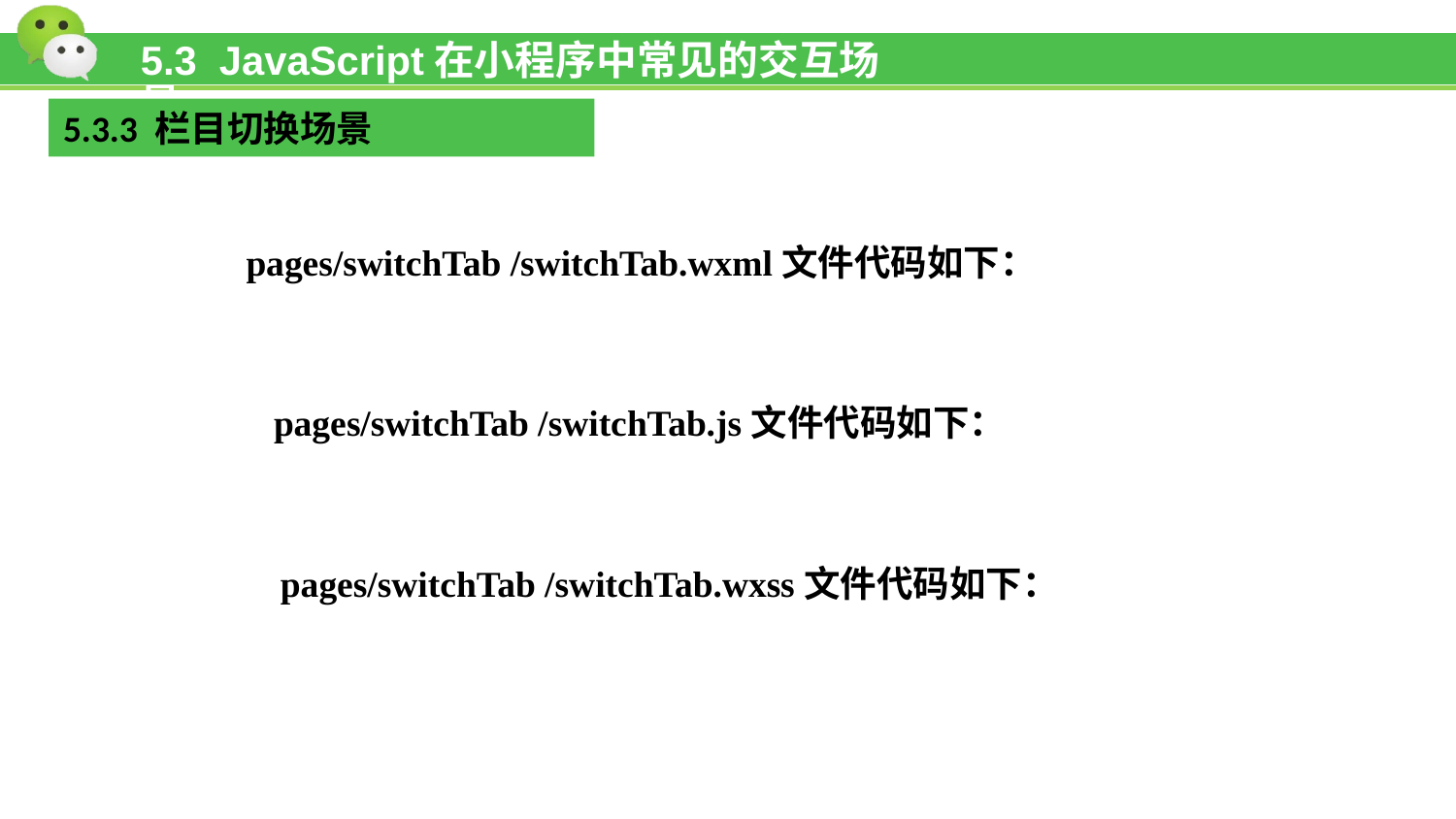

# 5.3  JavaScript在小程序中常见的交互场景
5.3.3 栏目切换场景
pages/switchTab /switchTab.wxml文件代码如下：
pages/switchTab /switchTab.js文件代码如下：
pages/switchTab /switchTab.wxss文件代码如下：